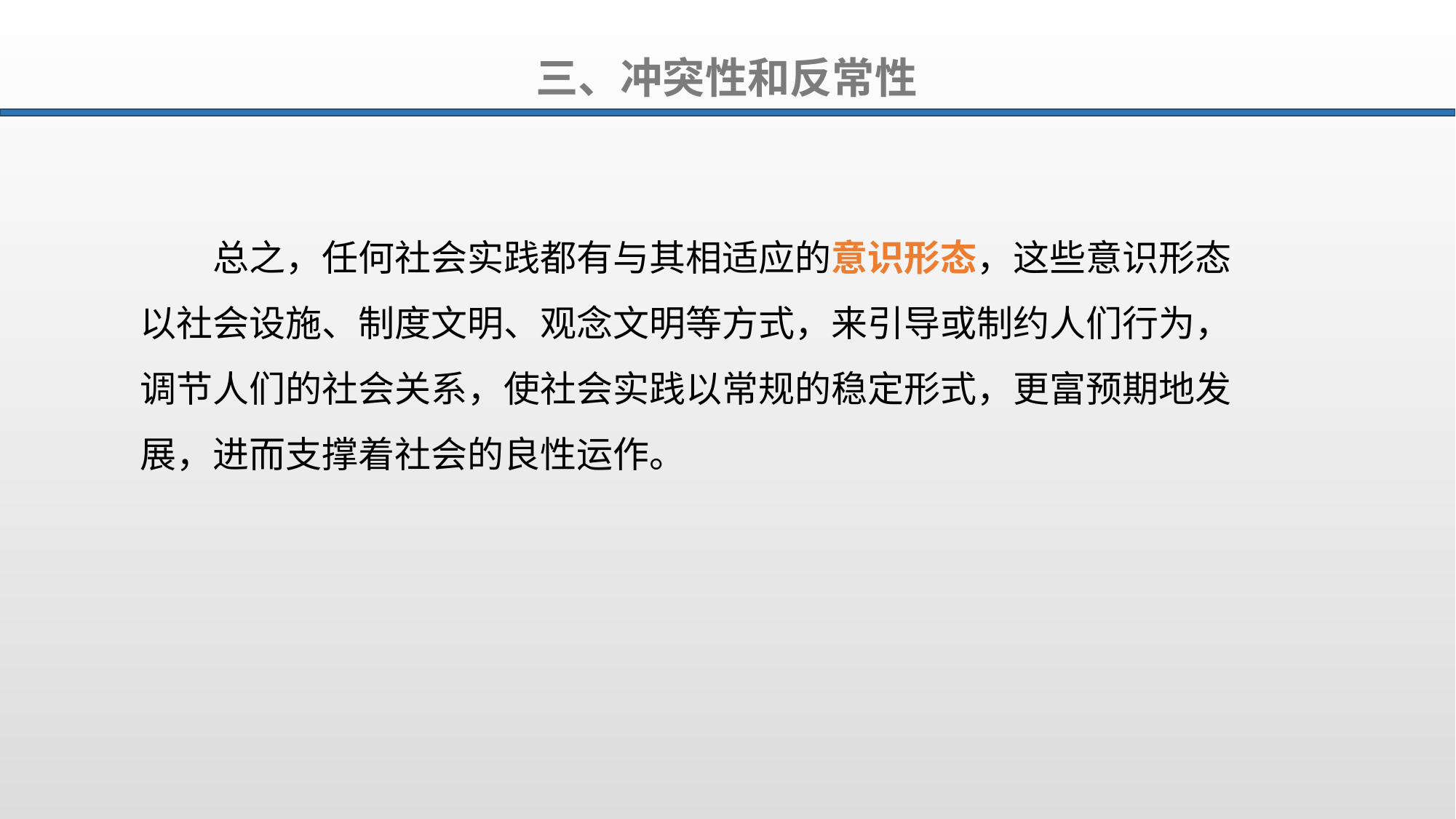

三、冲突性和反常性

总之，任何社会实践都有与其相适应的意识形态，这些意识形态以社会设施、制度文明、观念文明等方式，来引导或制约人们行为，调节人们的社会关系，使社会实践以常规的稳定形式，更富预期地发展，进而支撑着社会的良性运作。